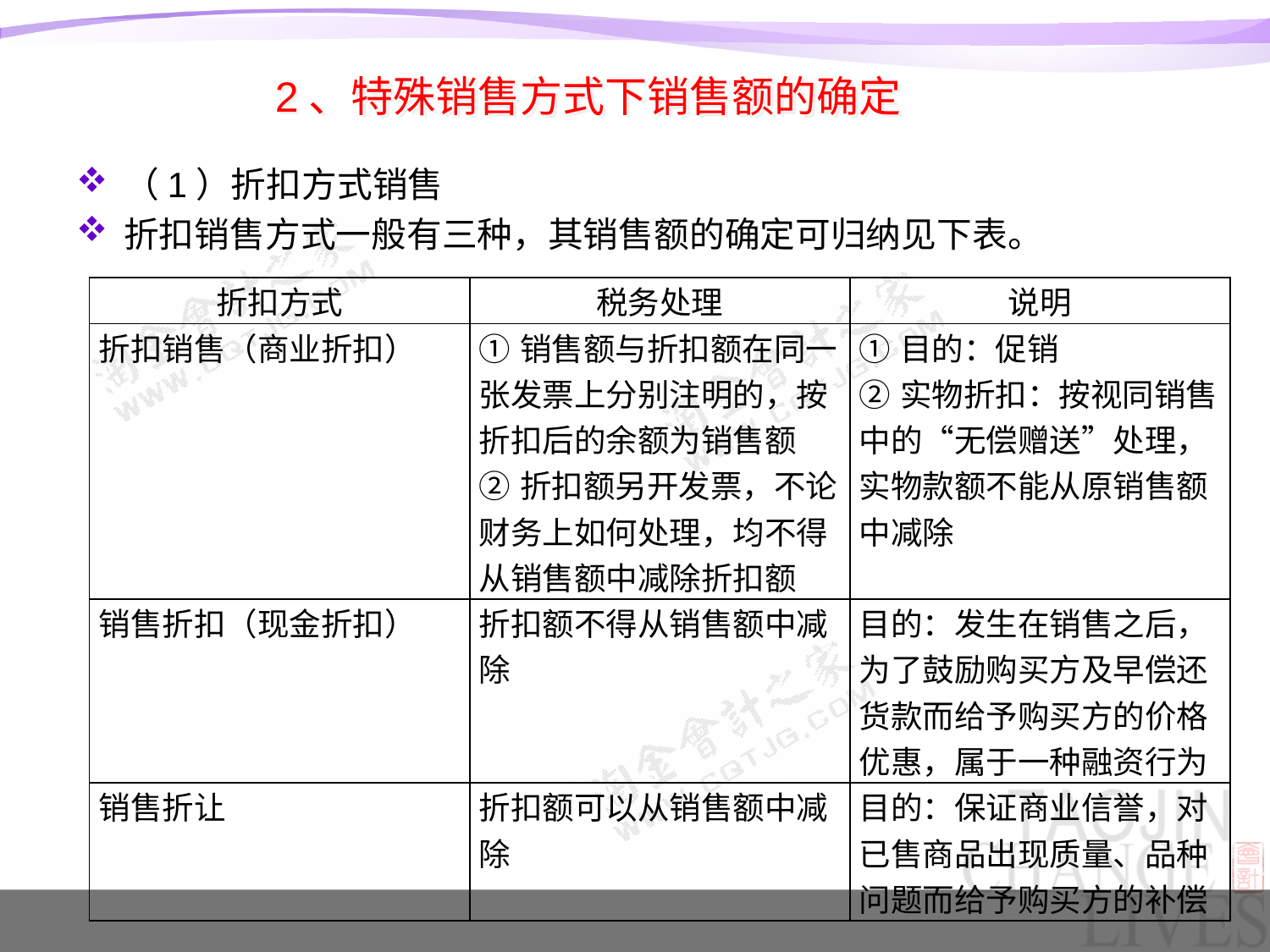

# 2、特殊销售方式下销售额的确定
（1）折扣方式销售
折扣销售方式一般有三种，其销售额的确定可归纳见下表。

| 折扣方式 | 税务处理 | 说明 |
| --- | --- | --- |
| 折扣销售（商业折扣） | ①销售额与折扣额在同一张发票上分别注明的，按折扣后的余额为销售额 ②折扣额另开发票，不论财务上如何处理，均不得从销售额中减除折扣额 | ①目的：促销 ②实物折扣：按视同销售中的“无偿赠送”处理，实物款额不能从原销售额中减除 |
| 销售折扣（现金折扣） | 折扣额不得从销售额中减除 | 目的：发生在销售之后，为了鼓励购买方及早偿还货款而给予购买方的价格优惠，属于一种融资行为 |
| 销售折让 | 折扣额可以从销售额中减除 | 目的：保证商业信誉，对已售商品出现质量、品种问题而给予购买方的补偿 |